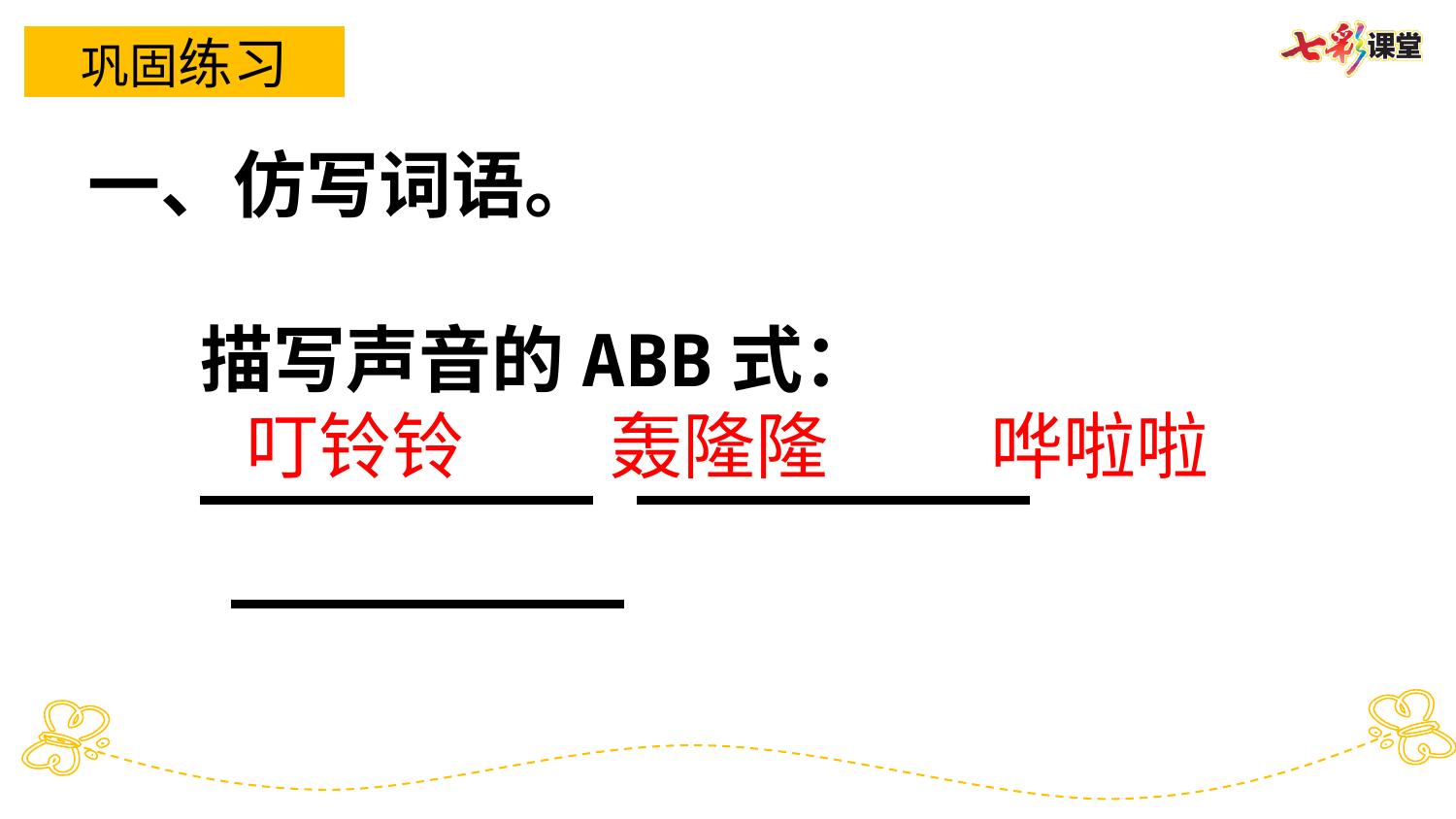

巩固练习
一、仿写词语。
描写声音的ABB式：
_________ _________ _________
叮铃铃         轰隆隆          哗啦啦